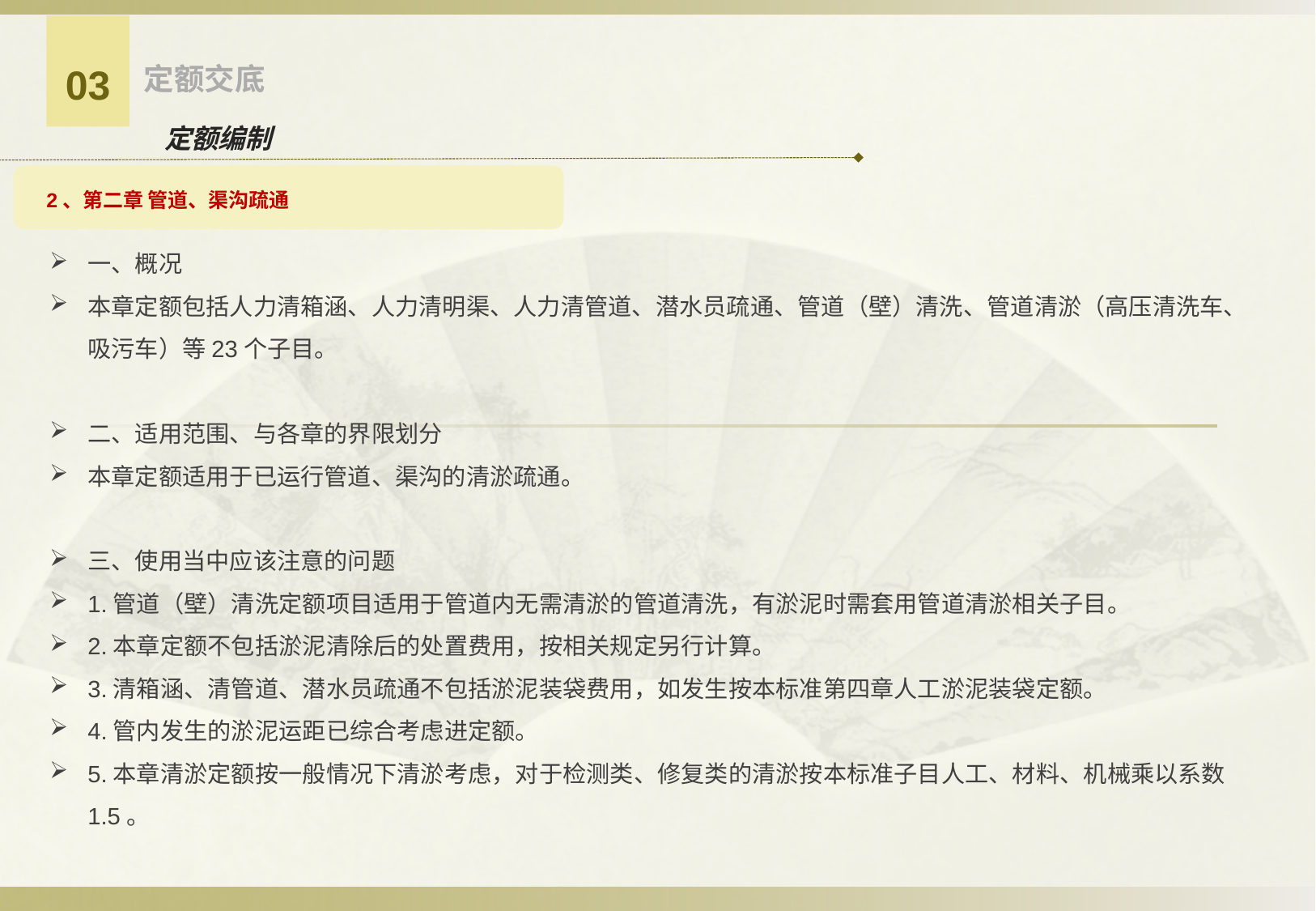

定额交底
03
定额编制

2、第二章 管道、渠沟疏通

一、概况
本章定额包括人力清箱涵、人力清明渠、人力清管道、潜水员疏通、管道（壁）清洗、管道清淤（高压清洗车、吸污车）等23个子目。

二、适用范围、与各章的界限划分
本章定额适用于已运行管道、渠沟的清淤疏通。

三、使用当中应该注意的问题
1.管道（壁）清洗定额项目适用于管道内无需清淤的管道清洗，有淤泥时需套用管道清淤相关子目。
2.本章定额不包括淤泥清除后的处置费用，按相关规定另行计算。
3.清箱涵、清管道、潜水员疏通不包括淤泥装袋费用，如发生按本标准第四章人工淤泥装袋定额。
4.管内发生的淤泥运距已综合考虑进定额。
5.本章清淤定额按一般情况下清淤考虑，对于检测类、修复类的清淤按本标准子目人工、材料、机械乘以系数1.5。